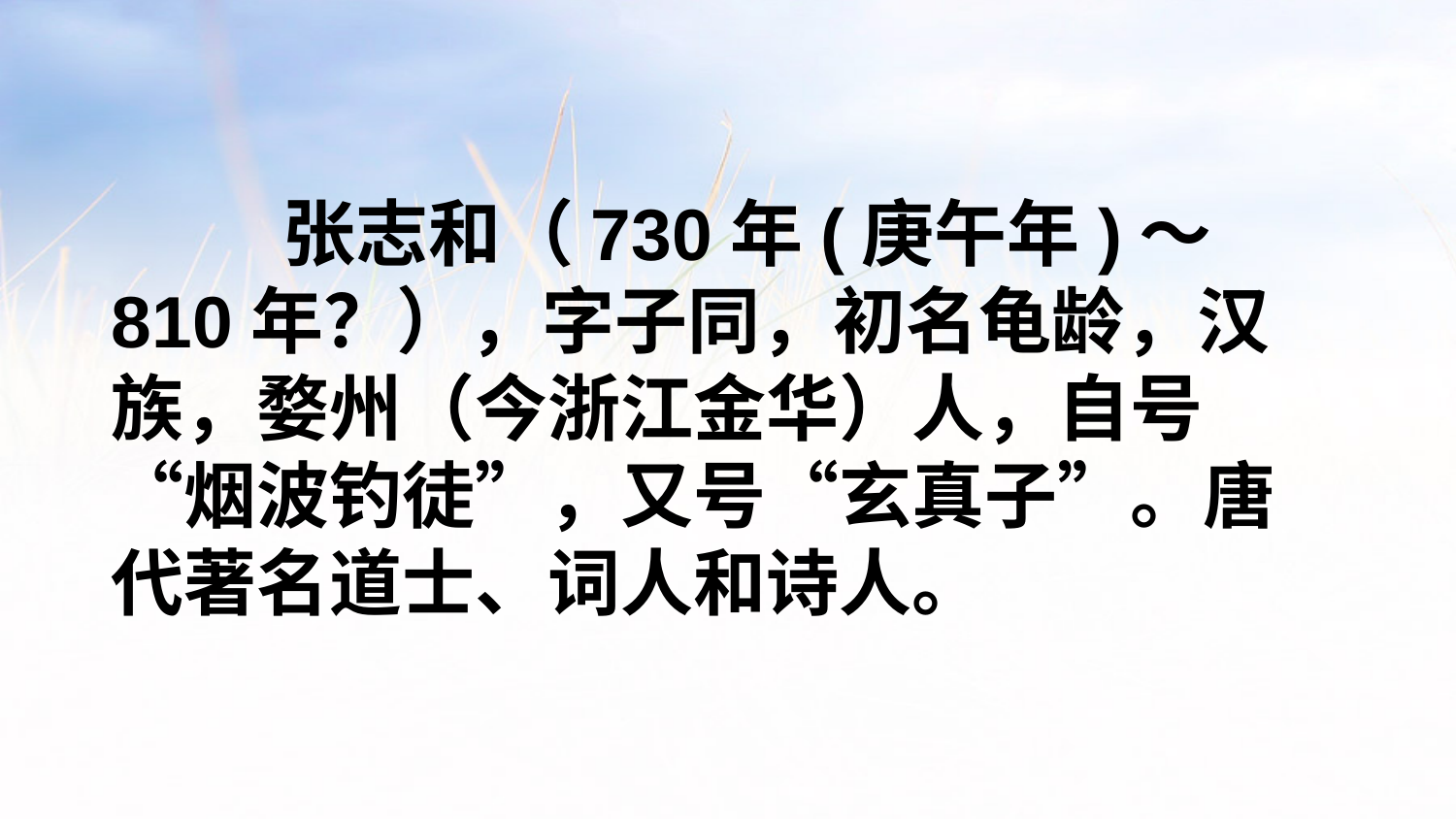

张志和（730年(庚午年)～810年？），字子同，初名龟龄，汉族，婺州（今浙江金华）人，自号“烟波钓徒”，又号“玄真子”。唐代著名道士、词人和诗人。